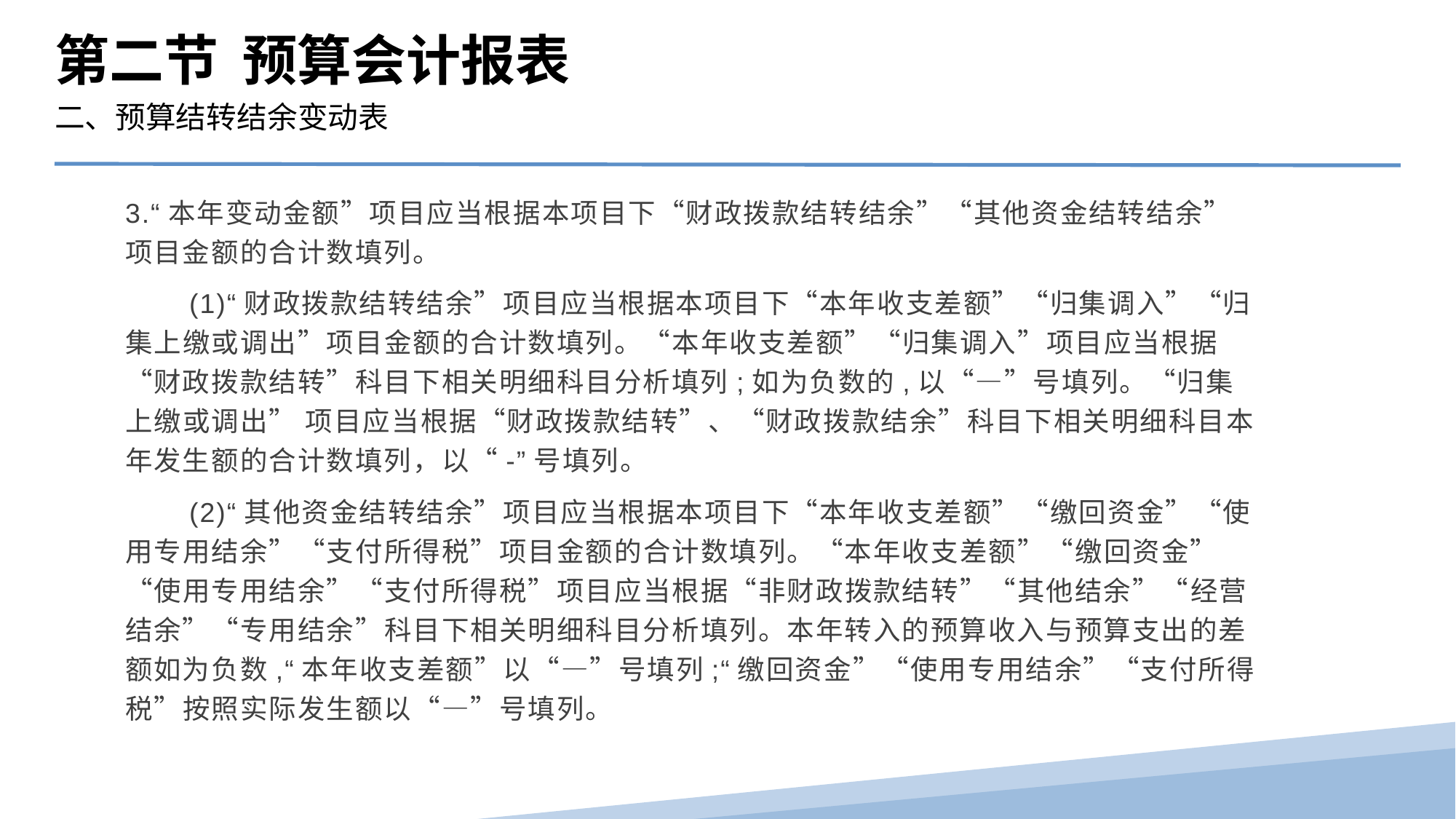

第二节  预算会计报表
二、预算结转结余变动表
3.“本年变动金额”项目应当根据本项目下“财政拨款结转结余”“其他资金结转结余”项目金额的合计数填列。
　　(1)“财政拨款结转结余”项目应当根据本项目下“本年收支差额”“归集调入”“归集上缴或调出”项目金额的合计数填列。“本年收支差额”“归集调入”项目应当根据“财政拨款结转”科目下相关明细科目分析填列;如为负数的,以“—”号填列。“归集上缴或调出” 项目应当根据“财政拨款结转”、“财政拨款结余”科目下相关明细科目本年发生额的合计数填列，以“-”号填列。
　　(2)“其他资金结转结余”项目应当根据本项目下“本年收支差额”“缴回资金”“使用专用结余”“支付所得税”项目金额的合计数填列。“本年收支差额”“缴回资金”“使用专用结余”“支付所得税”项目应当根据“非财政拨款结转”“其他结余”“经营结余”“专用结余”科目下相关明细科目分析填列。本年转入的预算收入与预算支出的差额如为负数,“本年收支差额”以“—”号填列;“缴回资金”“使用专用结余”“支付所得税”按照实际发生额以“—”号填列。